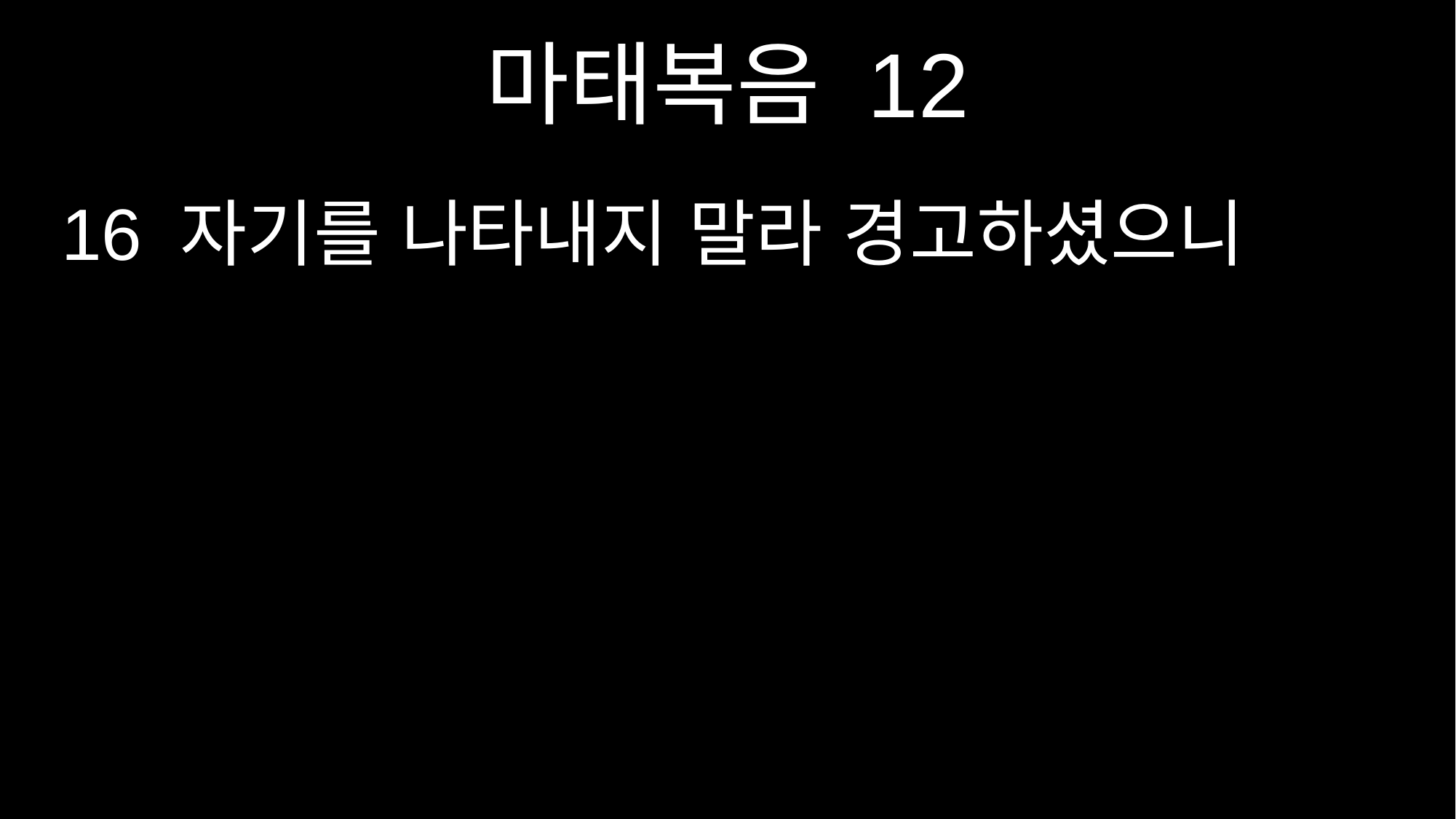

마태복음 12
16 자기를 나타내지 말라 경고하셨으니